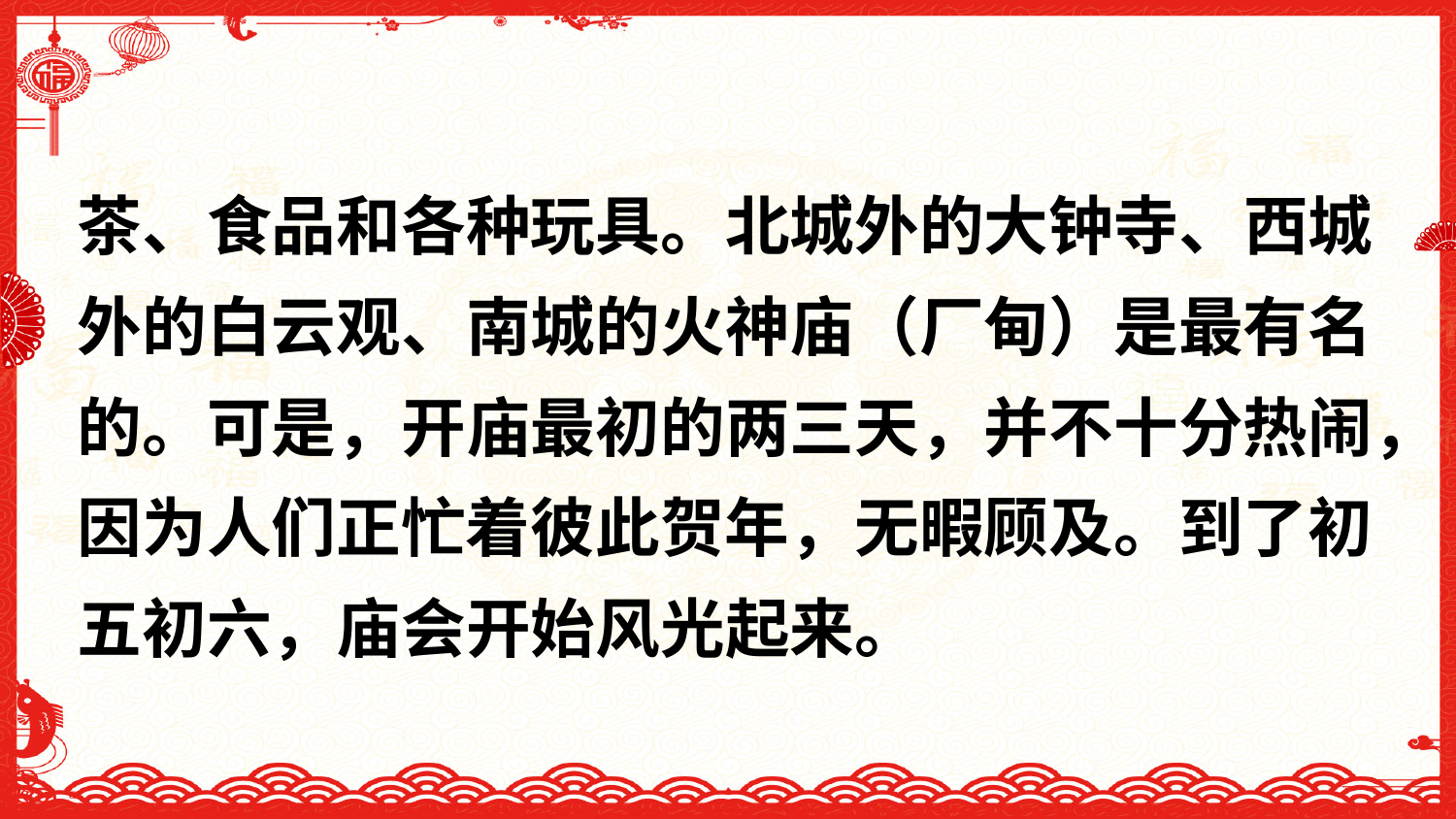

茶、食品和各种玩具。北城外的大钟寺、西城外的白云观、南城的火神庙（厂甸）是最有名的。可是，开庙最初的两三天，并不十分热闹，因为人们正忙着彼此贺年，无暇顾及。到了初五初六，庙会开始风光起来。